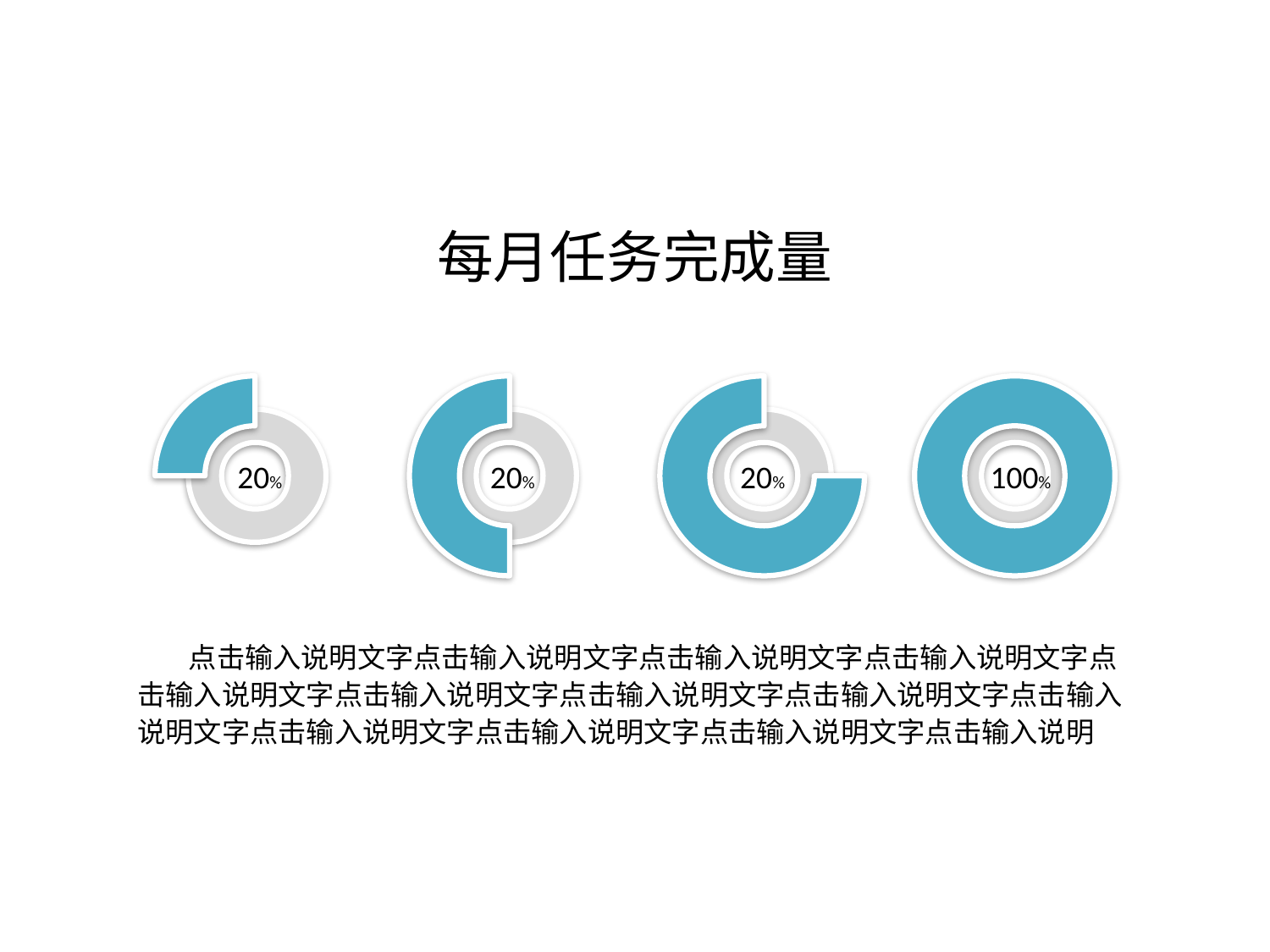

每月任务完成量

20%
20%
20%
100%
       点击输入说明文字点击输入说明文字点击输入说明文字点击输入说明文字点击输入说明文字点击输入说明文字点击输入说明文字点击输入说明文字点击输入说明文字点击输入说明文字点击输入说明文字点击输入说明文字点击输入说明